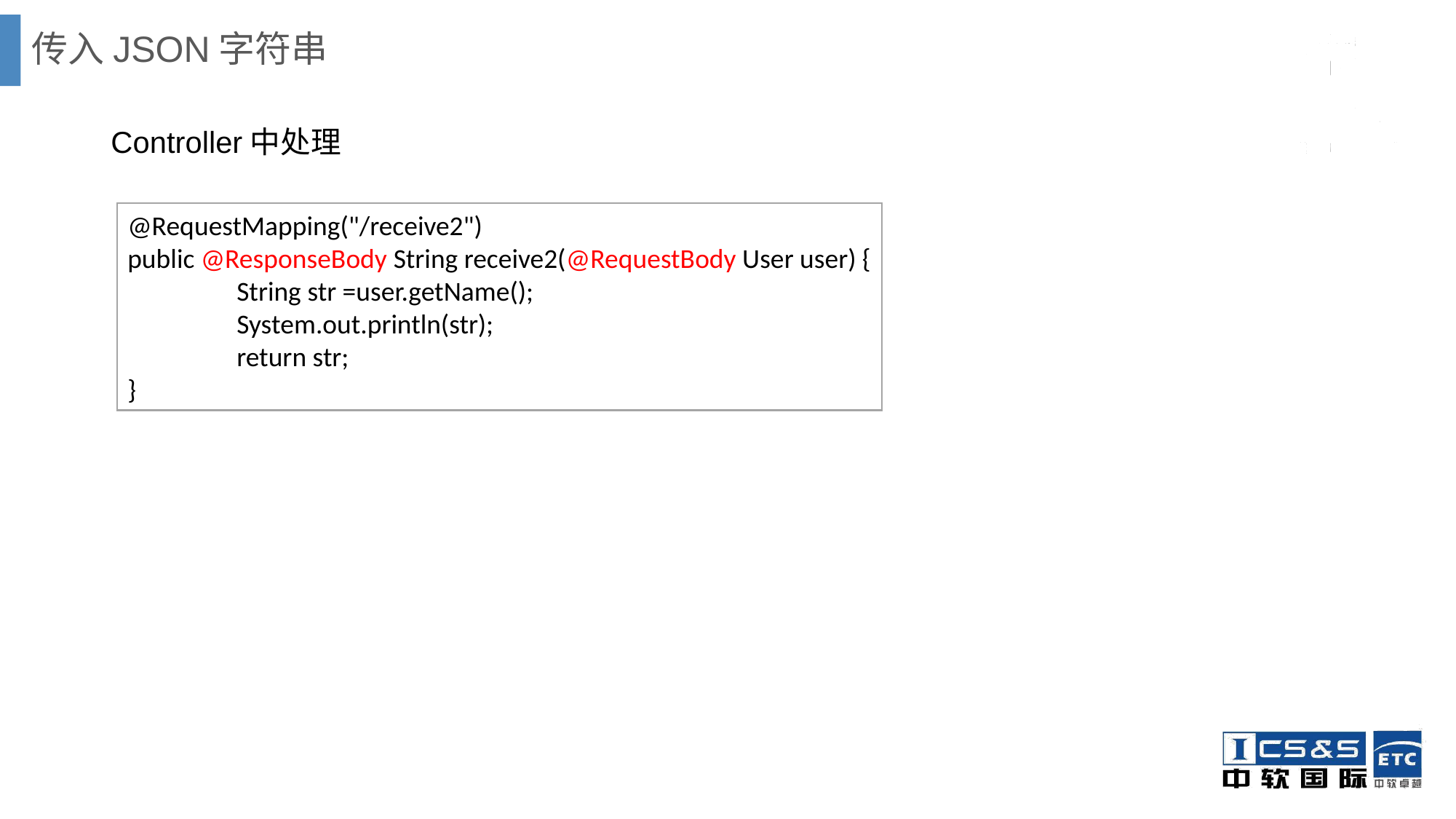

# 传入JSON字符串
Controller中处理
@RequestMapping("/receive2")
public @ResponseBody String receive2(@RequestBody User user) {
	String str =user.getName();
	System.out.println(str);
	return str;
}